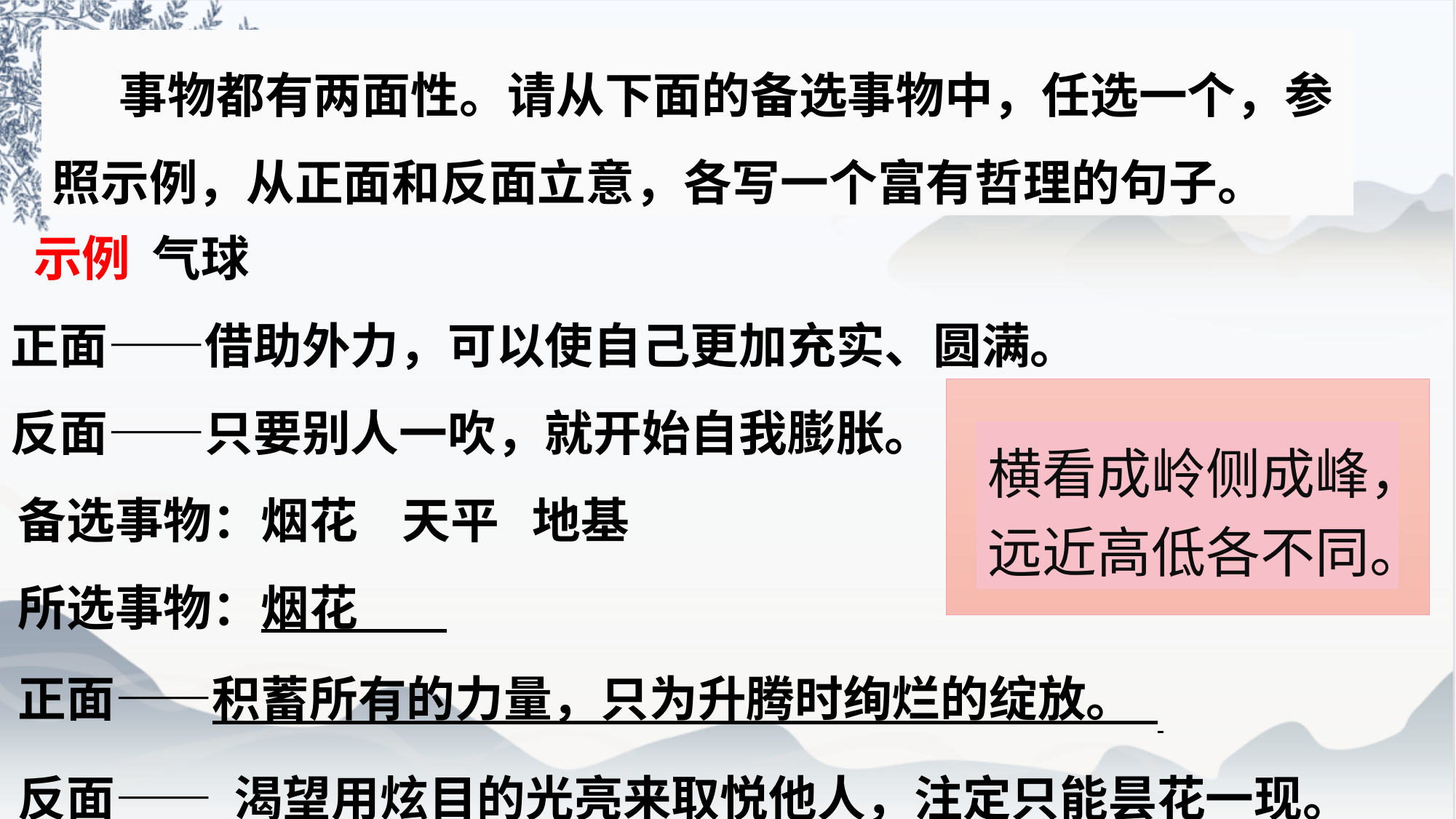

事物都有两面性。请从下面的备选事物中，任选一个，参照示例，从正面和反面立意，各写一个富有哲理的句子。
 示例  气球
正面——借助外力，可以使自己更加充实、圆满。
反面——只要别人一吹，就开始自我膨胀。

横看成岭侧成峰，
远近高低各不同。
备选事物：烟花    天平   地基
所选事物：烟花
正面——积蓄所有的力量，只为升腾时绚烂的绽放。
反面——  渴望用炫目的光亮来取悦他人，注定只能昙花一现。